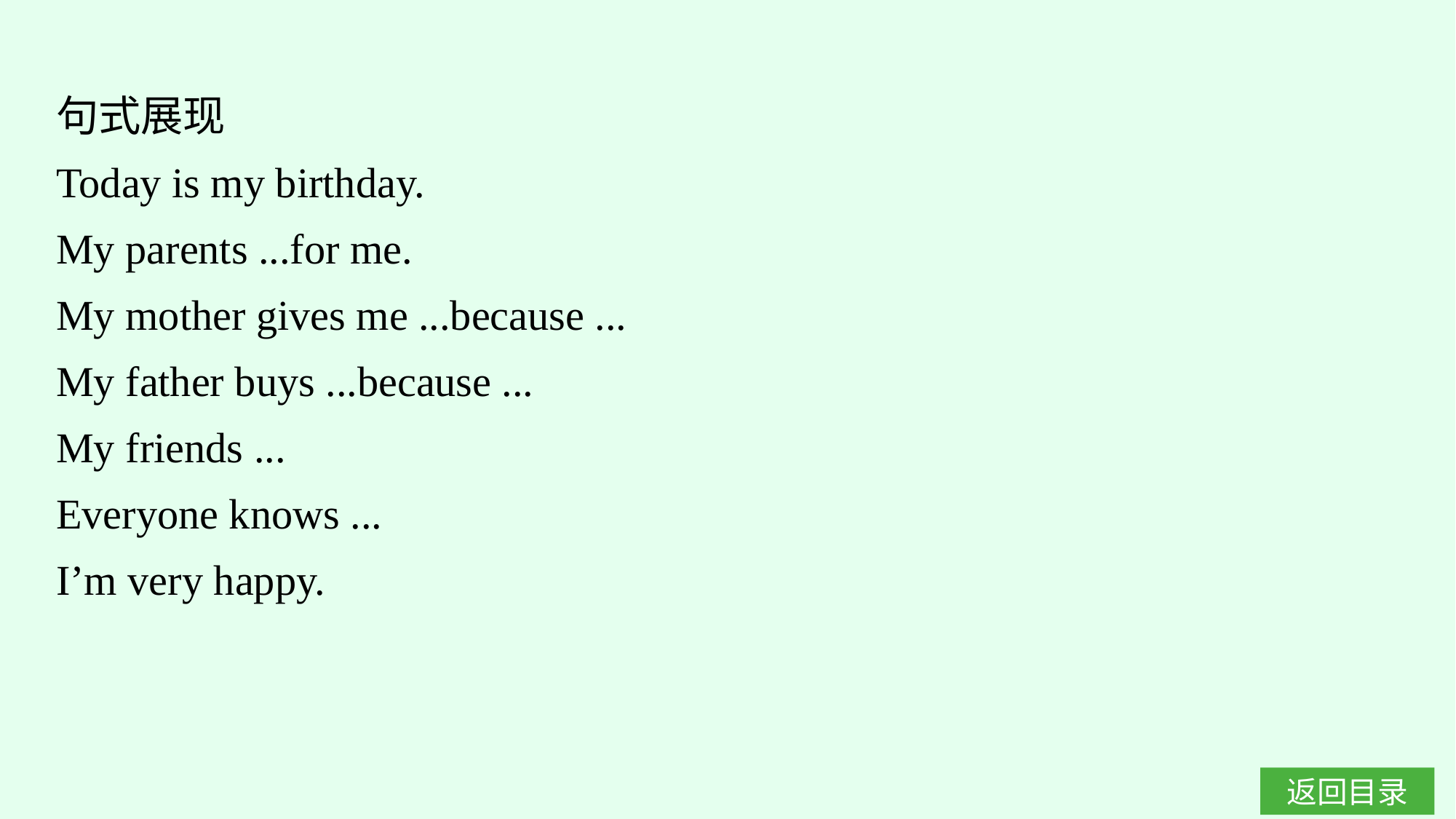

句式展现
Today is my birthday.
My parents ...for me.
My mother gives me ...because ...
My father buys ...because ...
My friends ...
Everyone knows ...
I’m very happy.